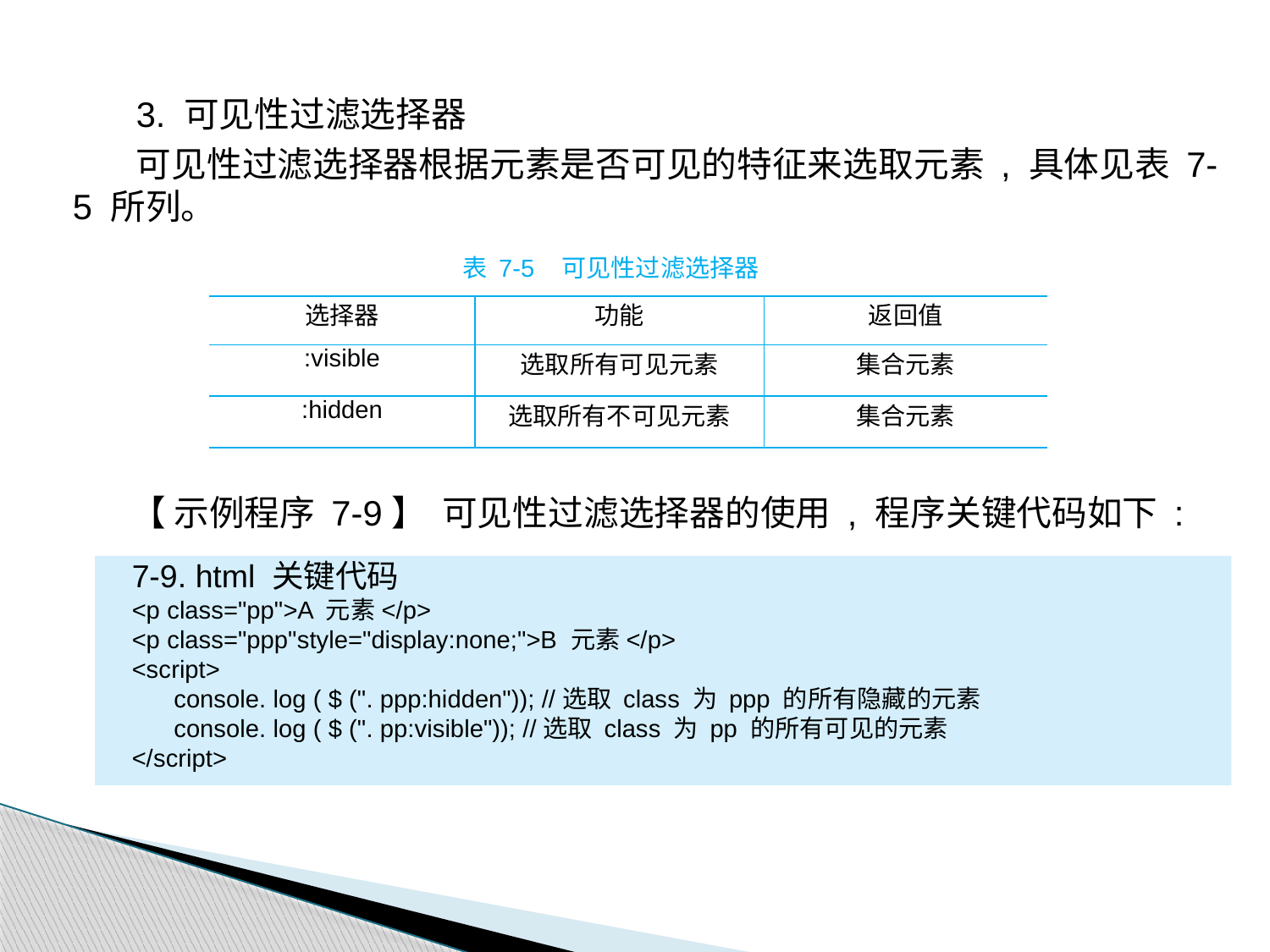

3. 可见性过滤选择器
可见性过滤选择器根据元素是否可见的特征来选取元素 , 具体见表 7-5 所列。
表 7-5   可见性过滤选择器
| 选择器 | 功能 | 返回值 |
| --- | --- | --- |
| :visible | 选取所有可见元素 | 集合元素 |
| :hidden | 选取所有不可见元素 | 集合元素 |
【 示例程序 7-9】  可见性过滤选择器的使用 , 程序关键代码如下 :
7-9. html 关键代码
<p class="pp">A 元素</p>
<p class="ppp"style="display:none;">B 元素</p>
<script>
      console. log ( $ (". ppp:hidden")); //选取 class 为 ppp 的所有隐藏的元素
      console. log ( $ (". pp:visible")); //选取 class 为 pp 的所有可见的元素
</script>